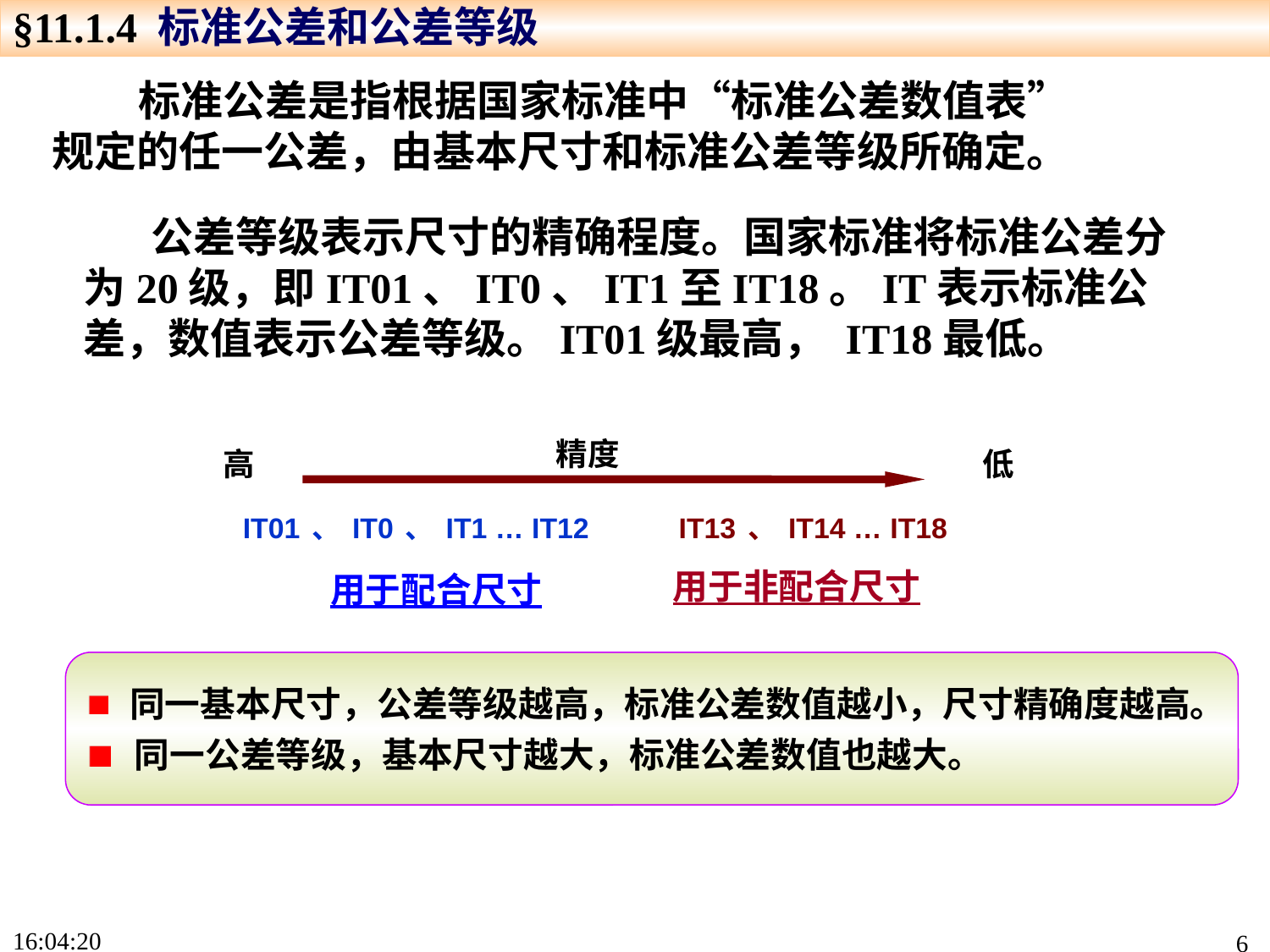

§11.1.4 标准公差和公差等级
        标准公差是指根据国家标准中“标准公差数值表”规定的任一公差，由基本尺寸和标准公差等级所确定。
      公差等级表示尺寸的精确程度。国家标准将标准公差分为20级，即IT01、IT0、IT1至IT18。IT表示标准公差，数值表示公差等级。IT01级最高， IT18最低。
  精度
高
低

IT01、IT0、IT1 … IT12
IT13、IT14 … IT18
用于非配合尺寸
用于配合尺寸
  同一基本尺寸，公差等级越高，标准公差数值越小，尺寸精确度越高。
  同一公差等级，基本尺寸越大，标准公差数值也越大。
16:04:20
6